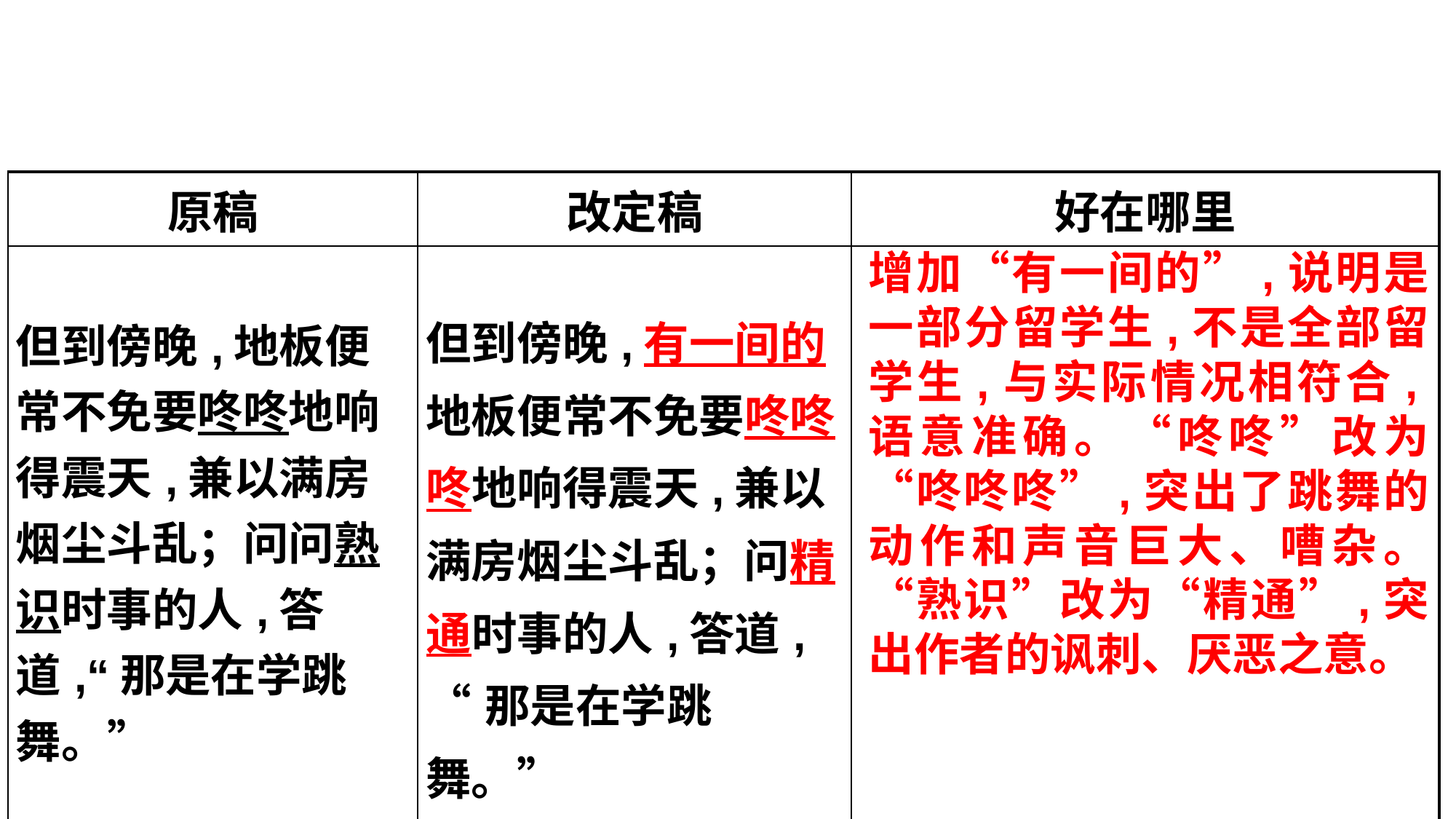

| 原稿 | 改定稿 | 好在哪里 |
| --- | --- | --- |
| 但到傍晚,地板便常不免要咚咚地响得震天,兼以满房烟尘斗乱；问问熟识时事的人,答道,“那是在学跳舞。” | 但到傍晚,有一间的地板便常不免要咚咚咚地响得震天,兼以满房烟尘斗乱；问精通时事的人,答道, “那是在学跳舞。” |  |
增加“有一间的”,说明是一部分留学生,不是全部留学生,与实际情况相符合,语意准确。“咚咚”改为“咚咚咚”,突出了跳舞的动作和声音巨大、嘈杂。“熟识”改为“精通”,突出作者的讽刺、厌恶之意。